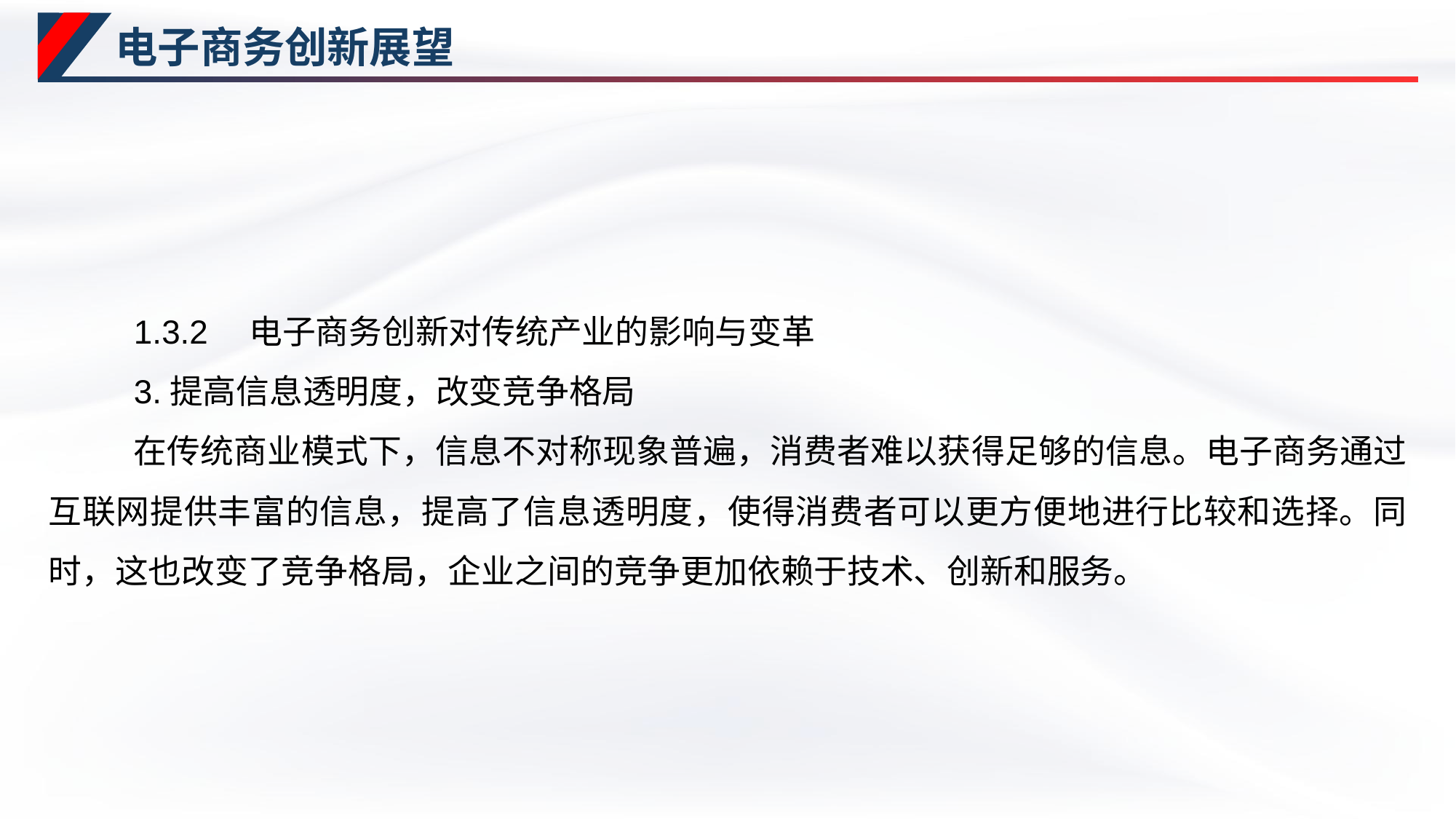

# 电子商务创新展望
1.3.2　电子商务创新对传统产业的影响与变革
3.提高信息透明度，改变竞争格局
在传统商业模式下，信息不对称现象普遍，消费者难以获得足够的信息。电子商务通过互联网提供丰富的信息，提高了信息透明度，使得消费者可以更方便地进行比较和选择。同时，这也改变了竞争格局，企业之间的竞争更加依赖于技术、创新和服务。